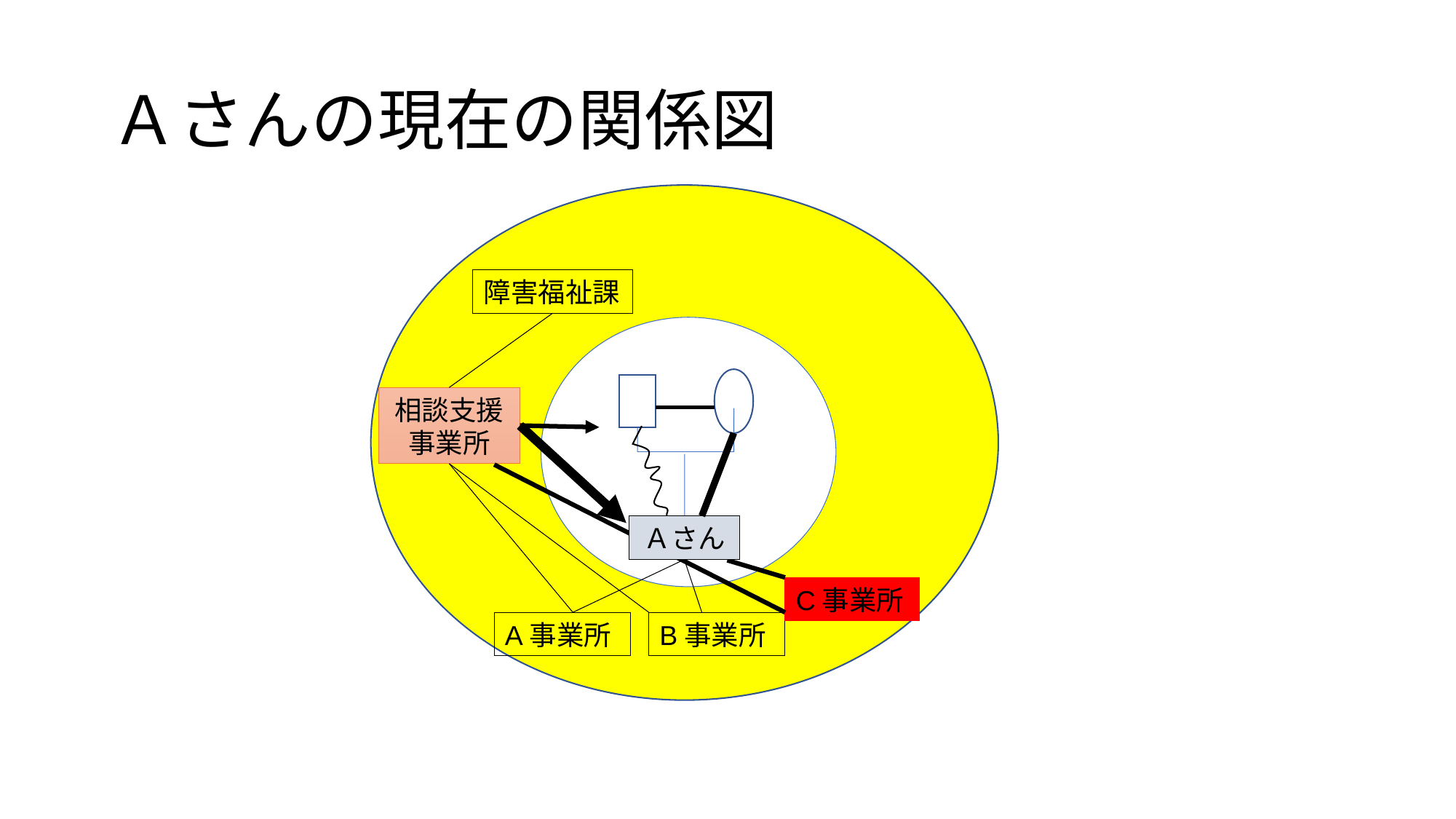

# Ａさんの現在の関係図

障害福祉課

相談支援事業所

Ａさん
C事業所
A事業所
B事業所